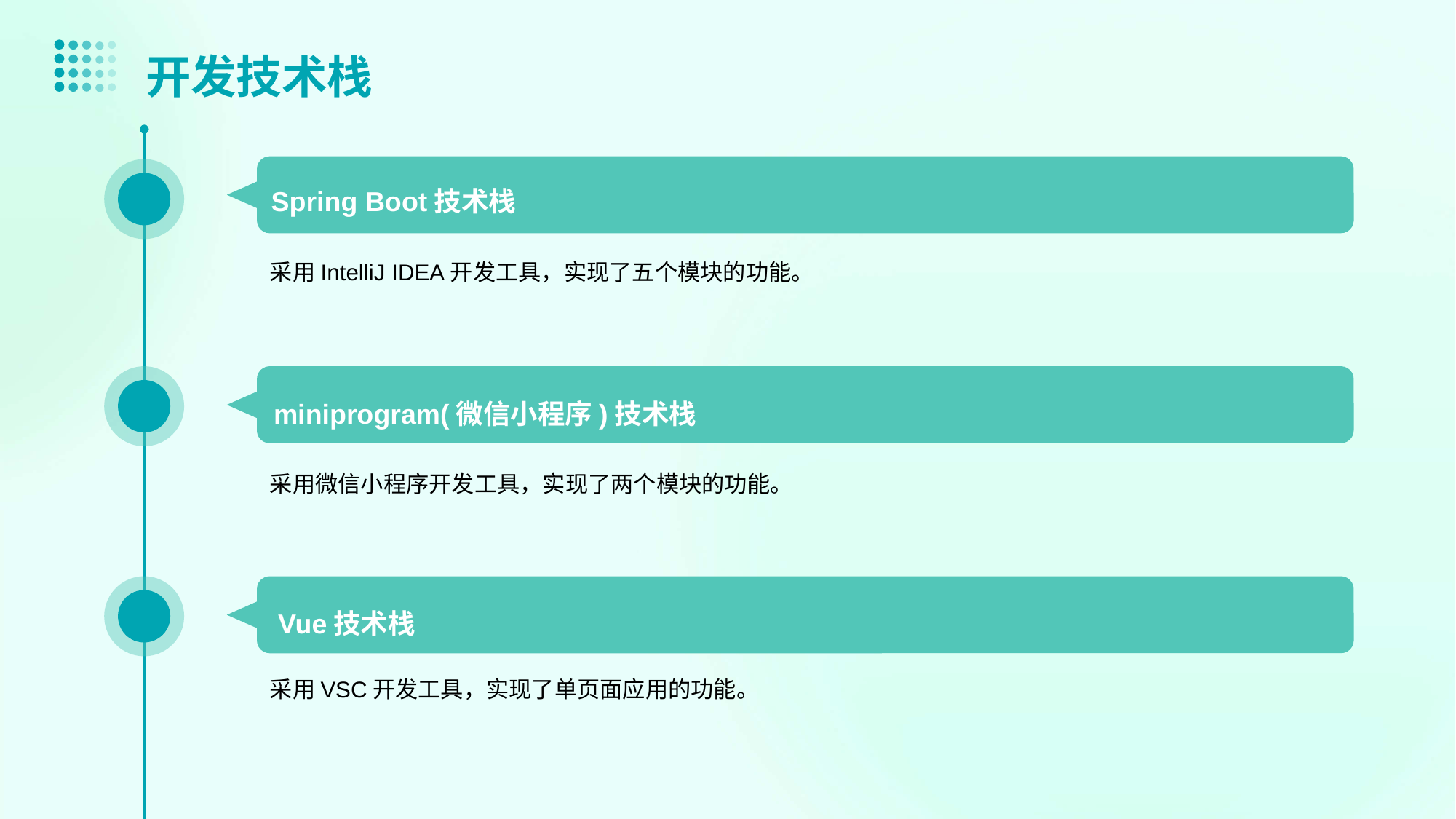

开发技术栈

Spring Boot技术栈

采用IntelliJ IDEA开发工具，实现了五个模块的功能。

miniprogram(微信小程序)技术栈

采用微信小程序开发工具，实现了两个模块的功能。

Vue技术栈

采用VSC开发工具，实现了单页面应用的功能。